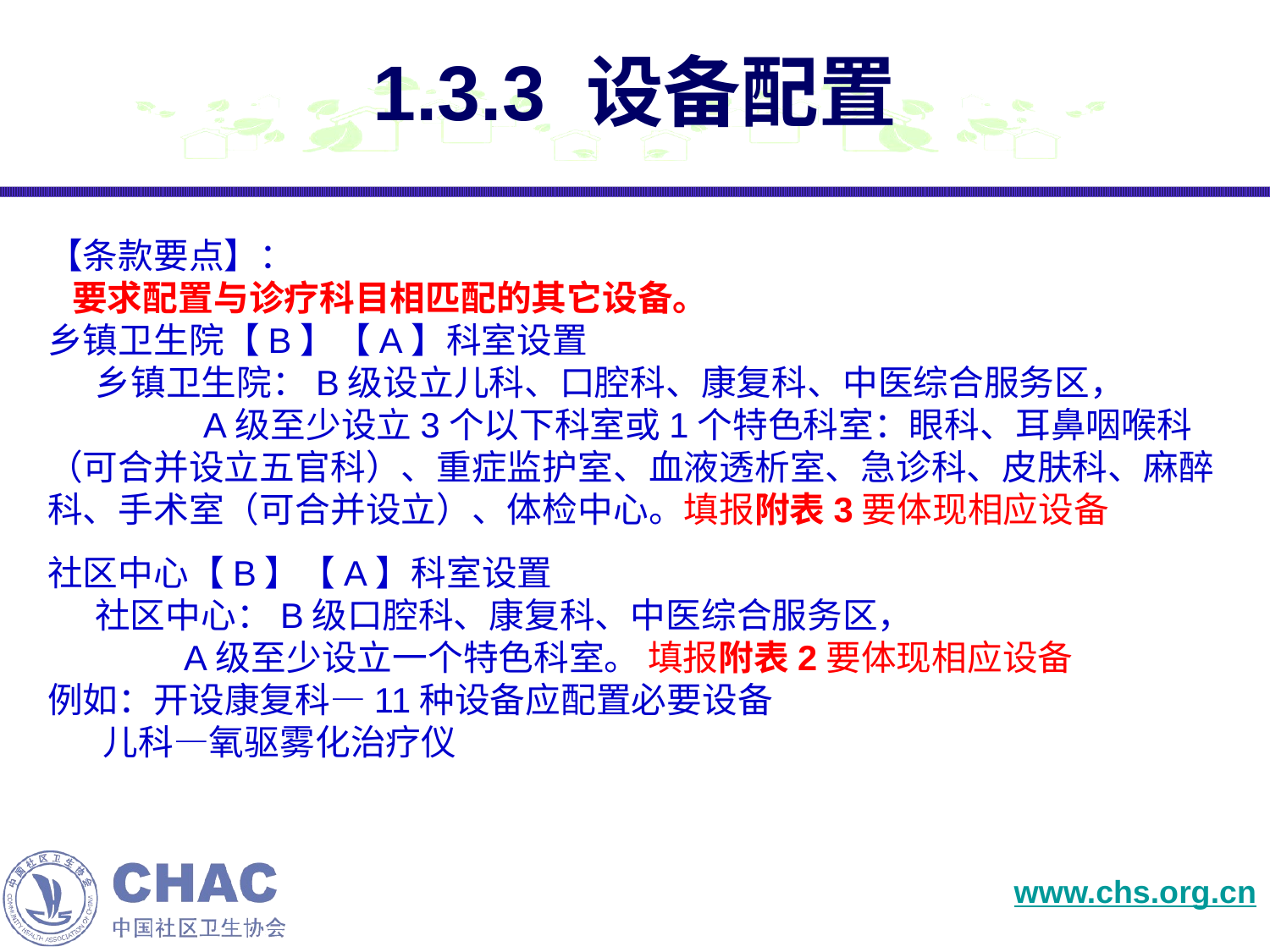

# 1.3.3 设备配置
【条款要点】：
  要求配置与诊疗科目相匹配的其它设备。
乡镇卫生院【B】【A】科室设置
     乡镇卫生院：B级设立儿科、口腔科、康复科、中医综合服务区，
                A级至少设立3个以下科室或1个特色科室：眼科、耳鼻咽喉科（可合并设立五官科）、重症监护室、血液透析室、急诊科、皮肤科、麻醉科、手术室（可合并设立）、体检中心。填报附表3要体现相应设备
社区中心【B】【A】科室设置
     社区中心：B级口腔科、康复科、中医综合服务区，
              A级至少设立一个特色科室。 填报附表2要体现相应设备
例如：开设康复科—11种设备应配置必要设备
      儿科—氧驱雾化治疗仪